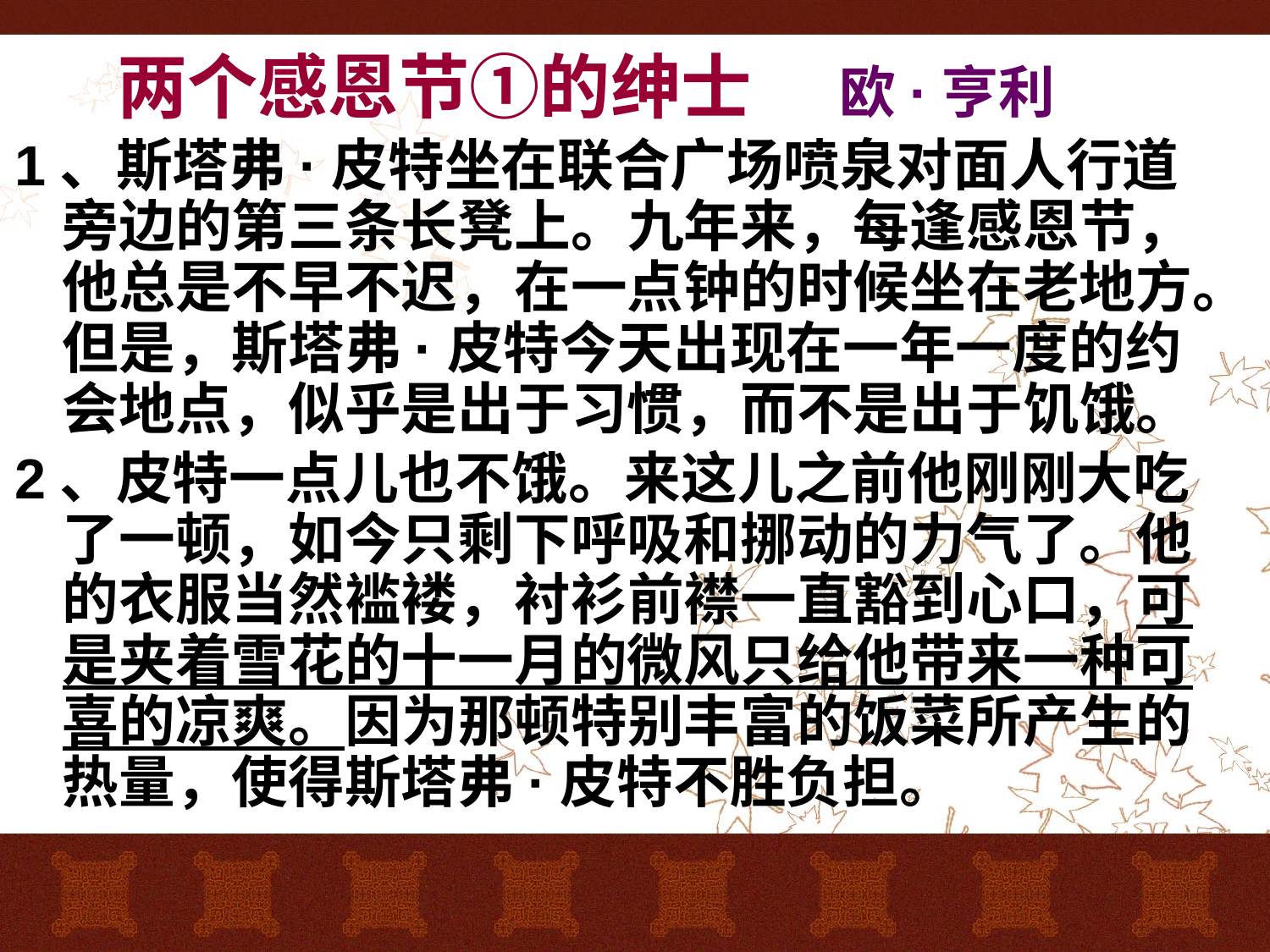

两个感恩节①的绅士       欧·亨利
1、斯塔弗·皮特坐在联合广场喷泉对面人行道旁边的第三条长凳上。九年来，每逢感恩节，他总是不早不迟，在一点钟的时候坐在老地方。但是，斯塔弗·皮特今天出现在一年一度的约会地点，似乎是出于习惯，而不是出于饥饿。
2、皮特一点儿也不饿。来这儿之前他刚刚大吃了一顿，如今只剩下呼吸和挪动的力气了。他的衣服当然褴褛，衬衫前襟一直豁到心口，可是夹着雪花的十一月的微风只给他带来一种可喜的凉爽。因为那顿特别丰富的饭菜所产生的热量，使得斯塔弗·皮特不胜负担。